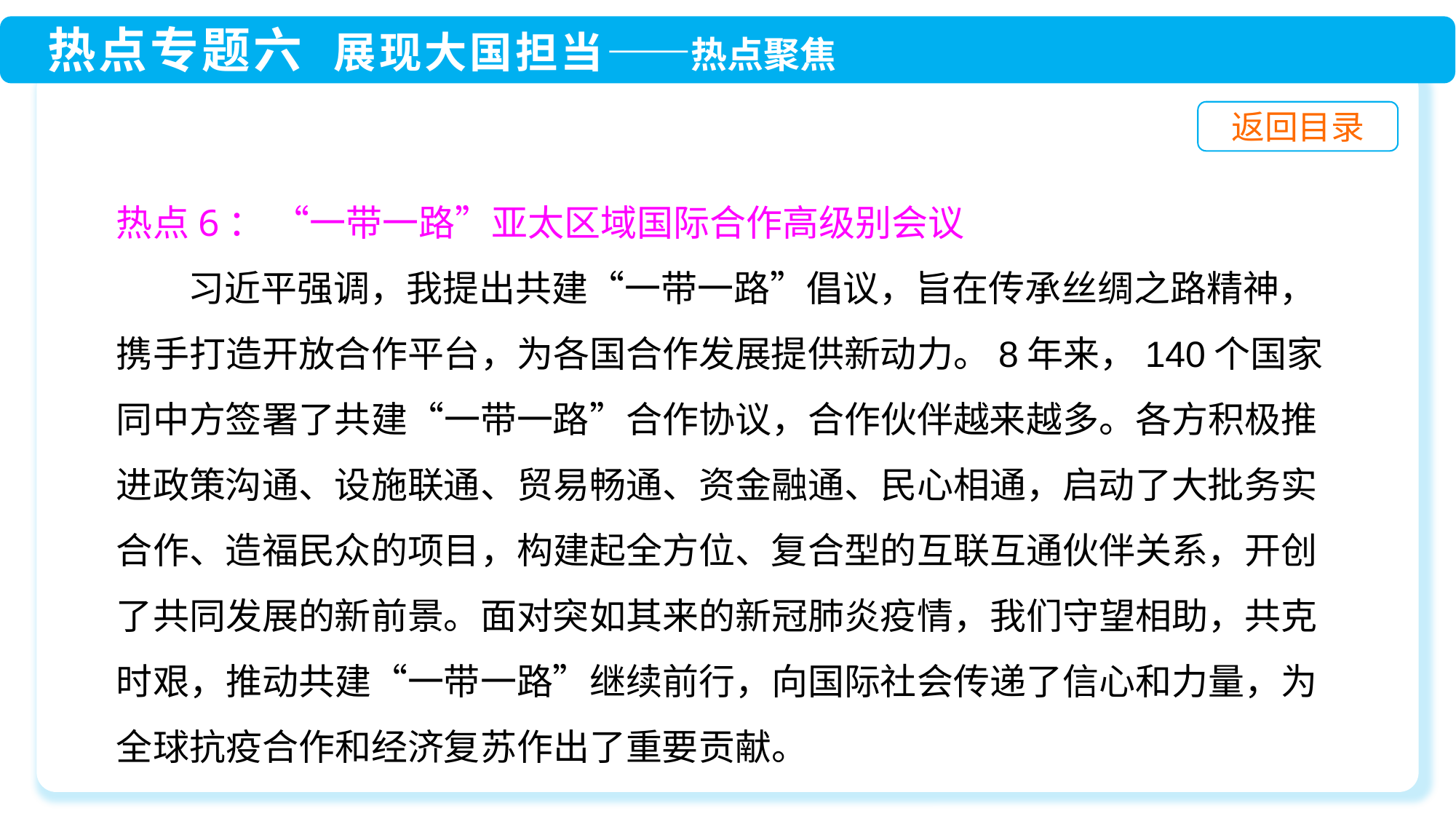

热点6： “一带一路”亚太区域国际合作高级别会议
 习近平强调，我提出共建“一带一路”倡议，旨在传承丝绸之路精神，携手打造开放合作平台，为各国合作发展提供新动力。8年来，140个国家同中方签署了共建“一带一路”合作协议，合作伙伴越来越多。各方积极推进政策沟通、设施联通、贸易畅通、资金融通、民心相通，启动了大批务实合作、造福民众的项目，构建起全方位、复合型的互联互通伙伴关系，开创了共同发展的新前景。面对突如其来的新冠肺炎疫情，我们守望相助，共克时艰，推动共建“一带一路”继续前行，向国际社会传递了信心和力量，为全球抗疫合作和经济复苏作出了重要贡献。